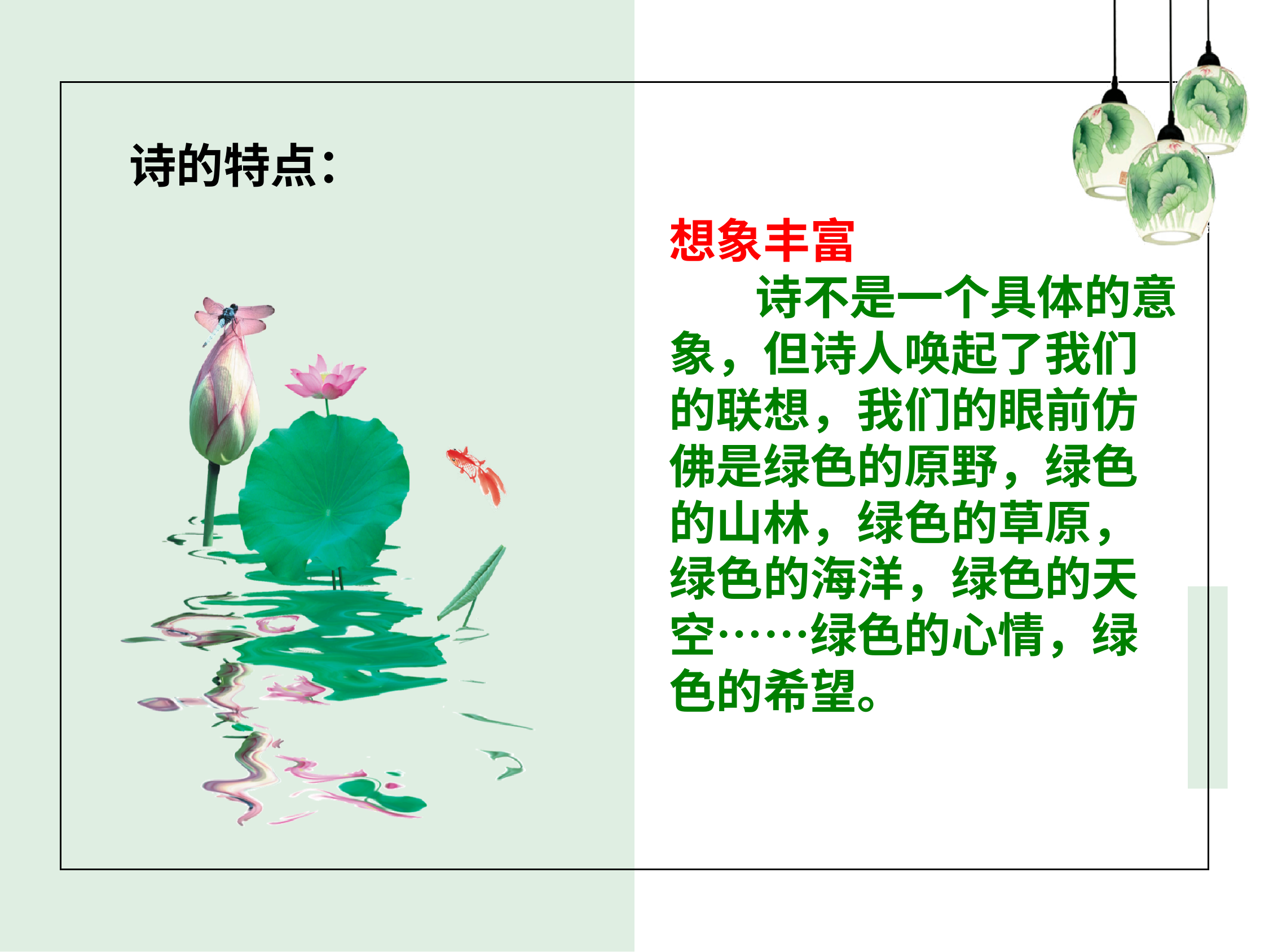

诗的特点：
想象丰富
       诗不是一个具体的意象，但诗人唤起了我们的联想，我们的眼前仿佛是绿色的原野，绿色的山林，绿色的草原，绿色的海洋，绿色的天空……绿色的心情，绿色的希望。